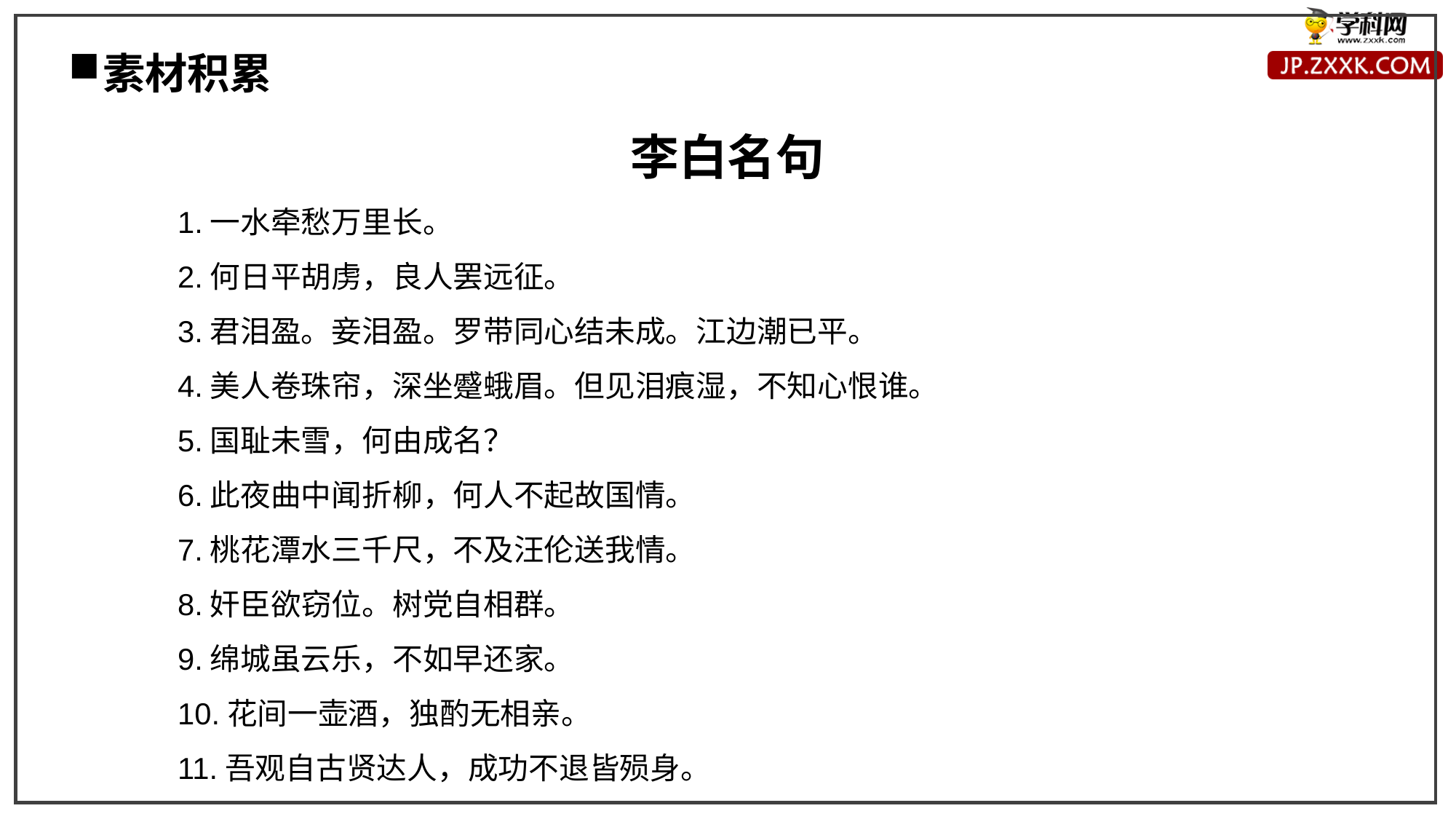

素材积累
李白名句
1.一水牵愁万里长。
2.何日平胡虏，良人罢远征。
3.君泪盈。妾泪盈。罗带同心结未成。江边潮已平。
4.美人卷珠帘，深坐蹙蛾眉。但见泪痕湿，不知心恨谁。
5.国耻未雪，何由成名？
6.此夜曲中闻折柳，何人不起故国情。
7.桃花潭水三千尺，不及汪伦送我情。
8.奸臣欲窃位。树党自相群。
9.绵城虽云乐，不如早还家。
10.花间一壶酒，独酌无相亲。
11.吾观自古贤达人，成功不退皆殒身。